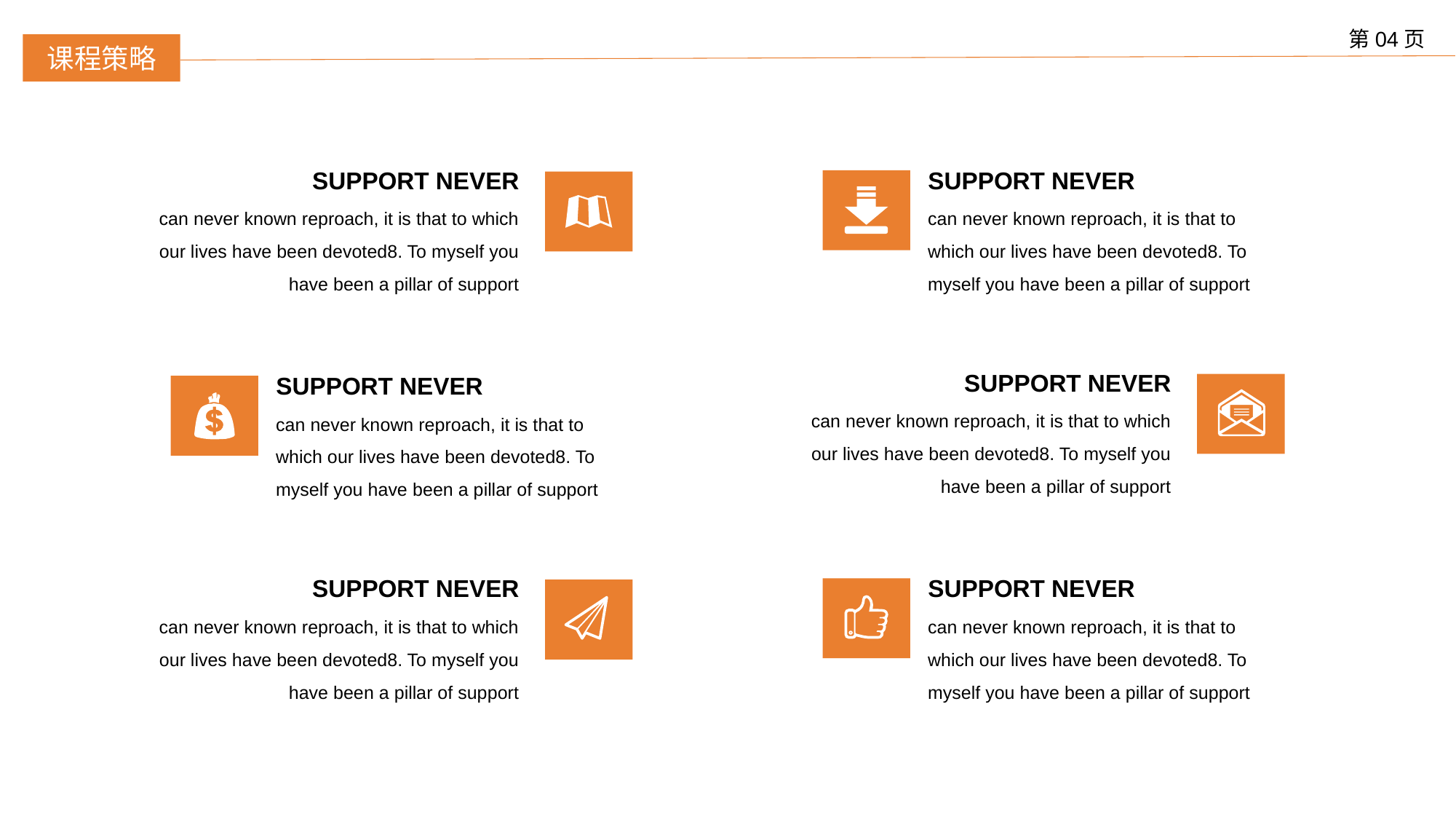

第04页

课程策略
SUPPORT NEVER
can never known reproach, it is that to which our lives have been devoted8. To myself you have been a pillar of support

SUPPORT NEVER
can never known reproach, it is that to which our lives have been devoted8. To myself you have been a pillar of support

SUPPORT NEVER
can never known reproach, it is that to which our lives have been devoted8. To myself you have been a pillar of support

SUPPORT NEVER
can never known reproach, it is that to which our lives have been devoted8. To myself you have been a pillar of support

SUPPORT NEVER
can never known reproach, it is that to which our lives have been devoted8. To myself you have been a pillar of support

SUPPORT NEVER
can never known reproach, it is that to which our lives have been devoted8. To myself you have been a pillar of support